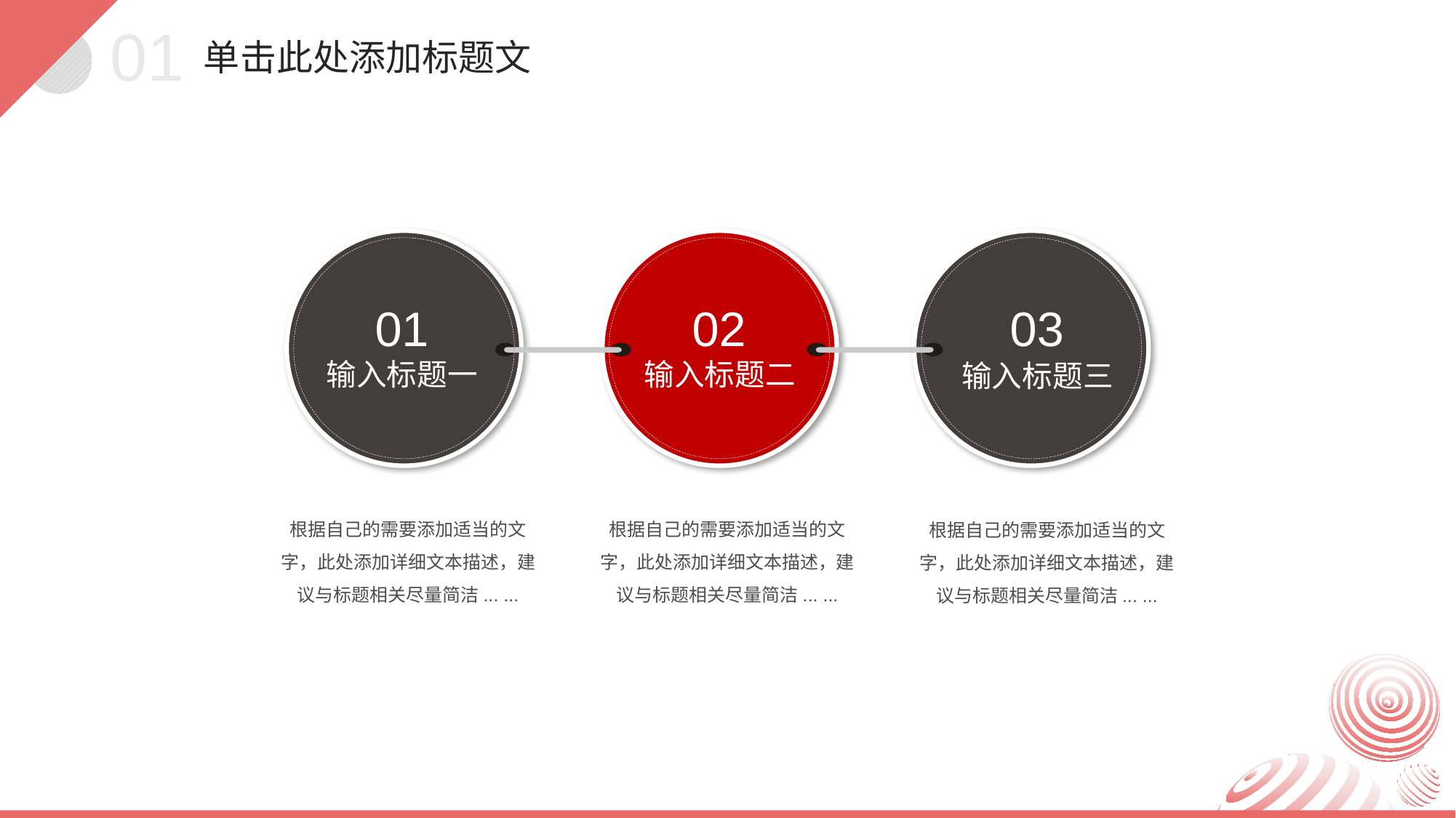

01
单击此处添加标题文

01
02
03

输入标题一
输入标题二
输入标题三
目
根据自己的需要添加适当的文字，此处添加详细文本描述，建议与标题相关尽量简洁... ...
根据自己的需要添加适当的文字，此处添加详细文本描述，建议与标题相关尽量简洁... ...
根据自己的需要添加适当的文字，此处添加详细文本描述，建议与标题相关尽量简洁... ...